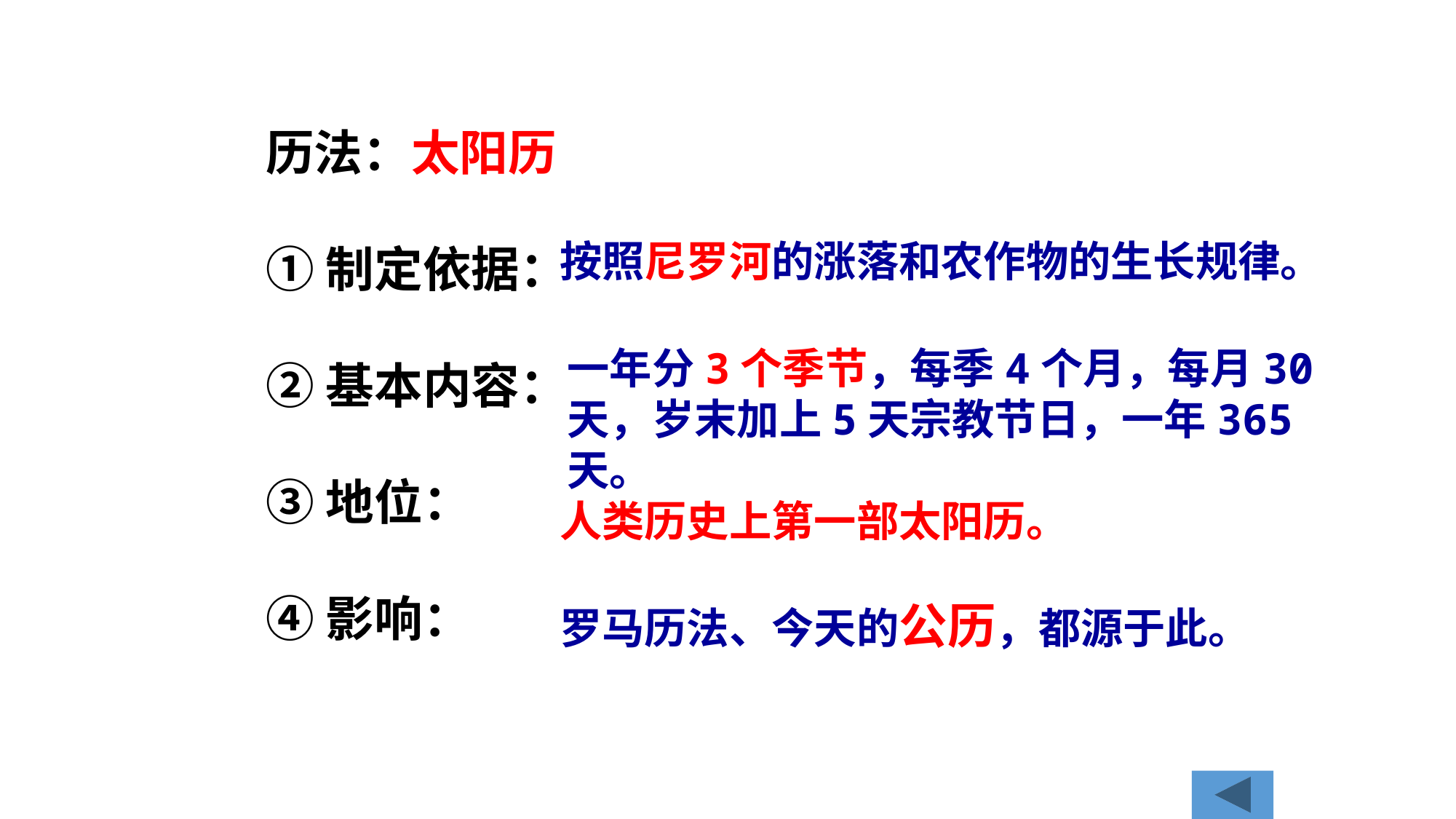

历法：太阳历

①制定依据：

②基本内容：

③地位：

④影响：
按照尼罗河的涨落和农作物的生长规律。
一年分3个季节，每季4个月，每月30天，岁末加上5天宗教节日，一年365天。
人类历史上第一部太阳历。
罗马历法、今天的公历，都源于此。